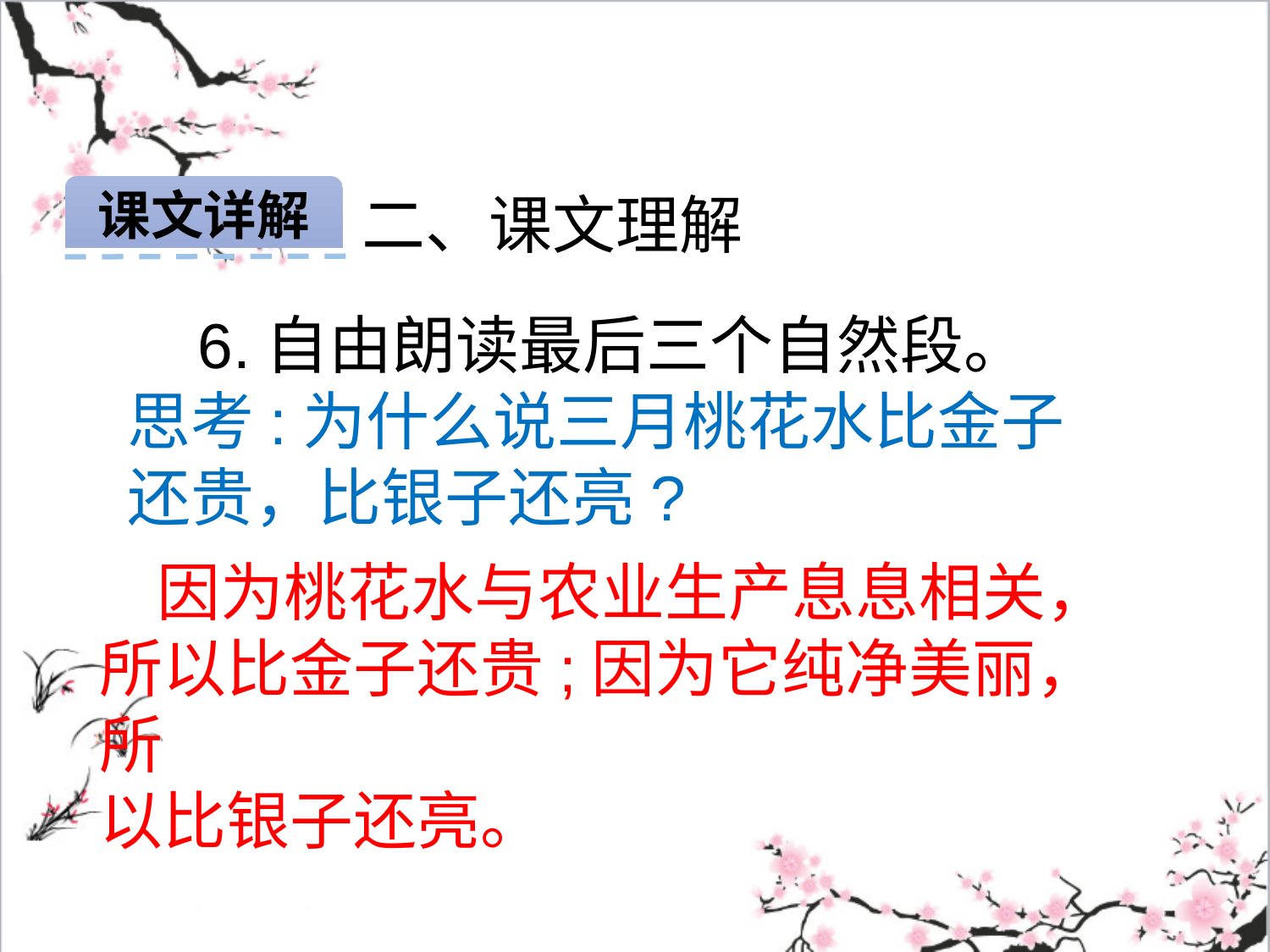

课文详解
二、课文理解
    6.自由朗读最后三个自然段。
思考:为什么说三月桃花水比金子还贵，比银子还亮?
   因为桃花水与农业生产息息相关，所以比金子还贵;因为它纯净美丽，所
以比银子还亮。